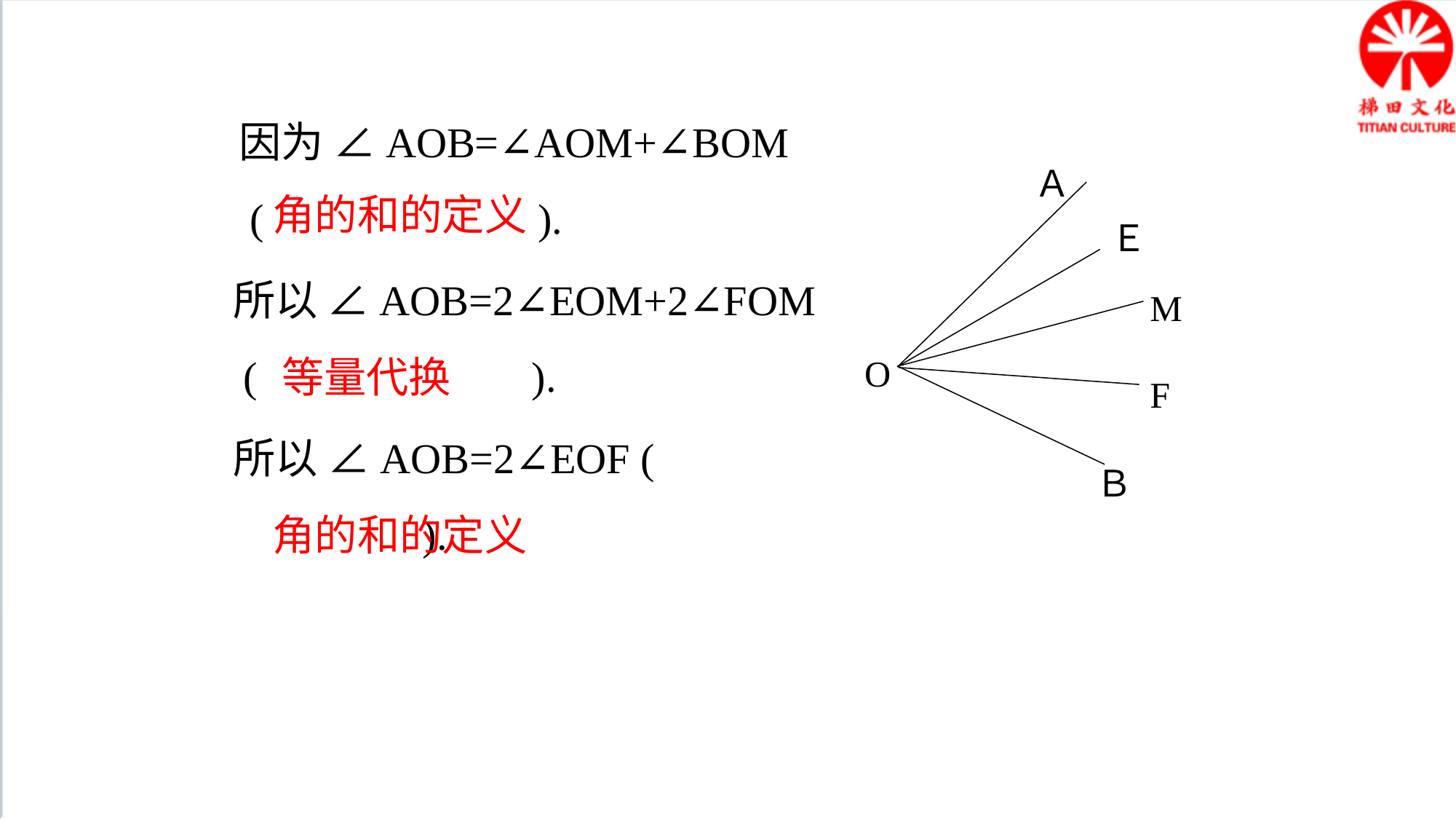

因为 ∠AOB=∠AOM+∠BOM
 (                          ).
Ａ
Ｅ
M
O
F
Ｂ
角的和的定义
所以 ∠AOB=2∠EOM+2∠FOM
 (                          ).
等量代换
所以 ∠AOB=2∠EOF (                            ).
角的和的定义